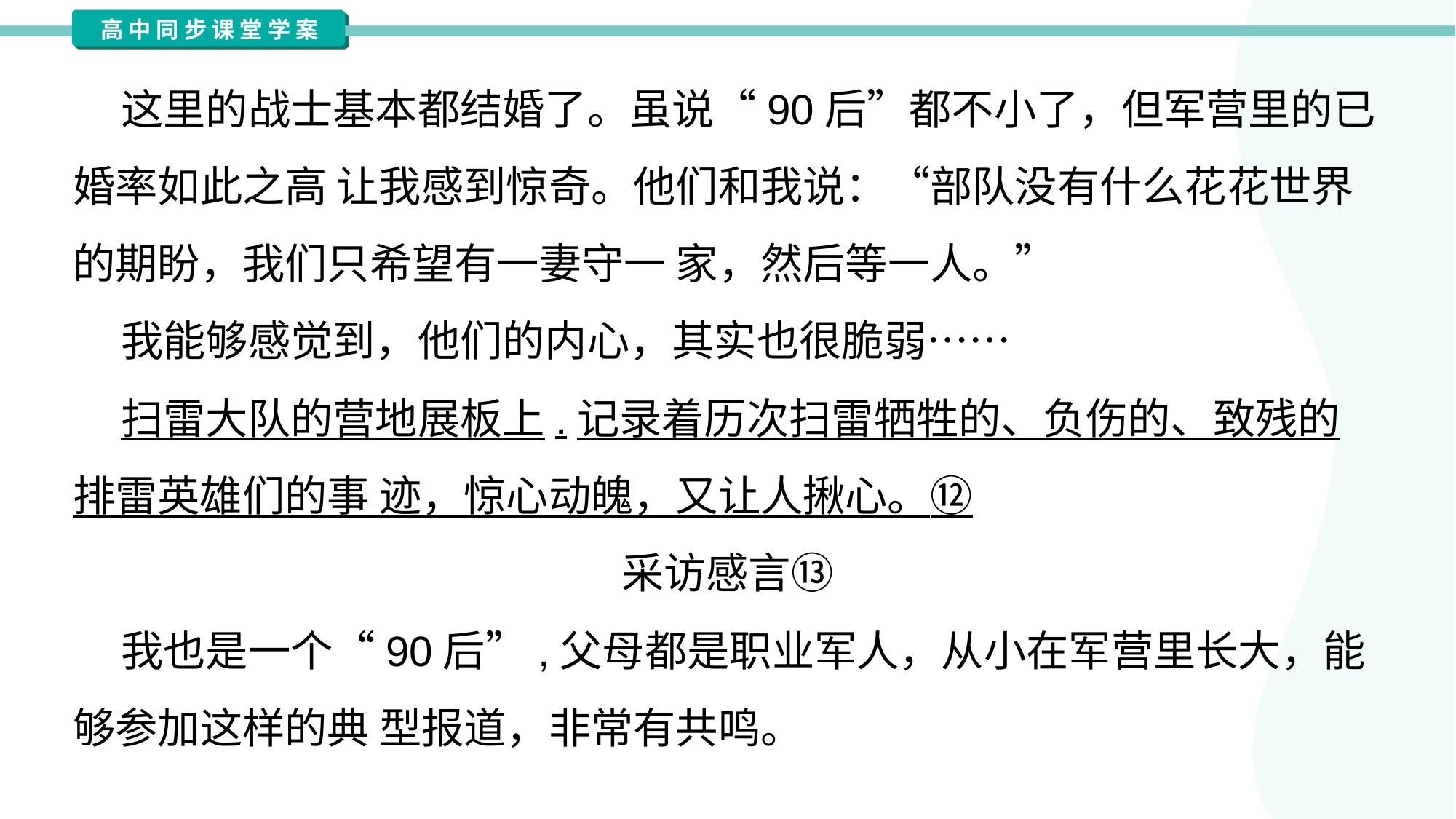

这里的战士基本都结婚了。虽说“90后”都不小了，但军营里的已
婚率如此之高 让我感到惊奇。他们和我说：“部队没有什么花花世界
的期盼，我们只希望有一妻守一 家，然后等一人。”
    我能够感觉到，他们的内心，其实也很脆弱……
    扫雷大队的营地展板上.记录着历次扫雷牺牲的、负伤的、致残的
排雷英雄们的事 迹，惊心动魄，又让人揪心。⑫
采访感言⑬
    我也是一个“90后”,父母都是职业军人，从小在军营里长大，能
够参加这样的典 型报道，非常有共鸣。